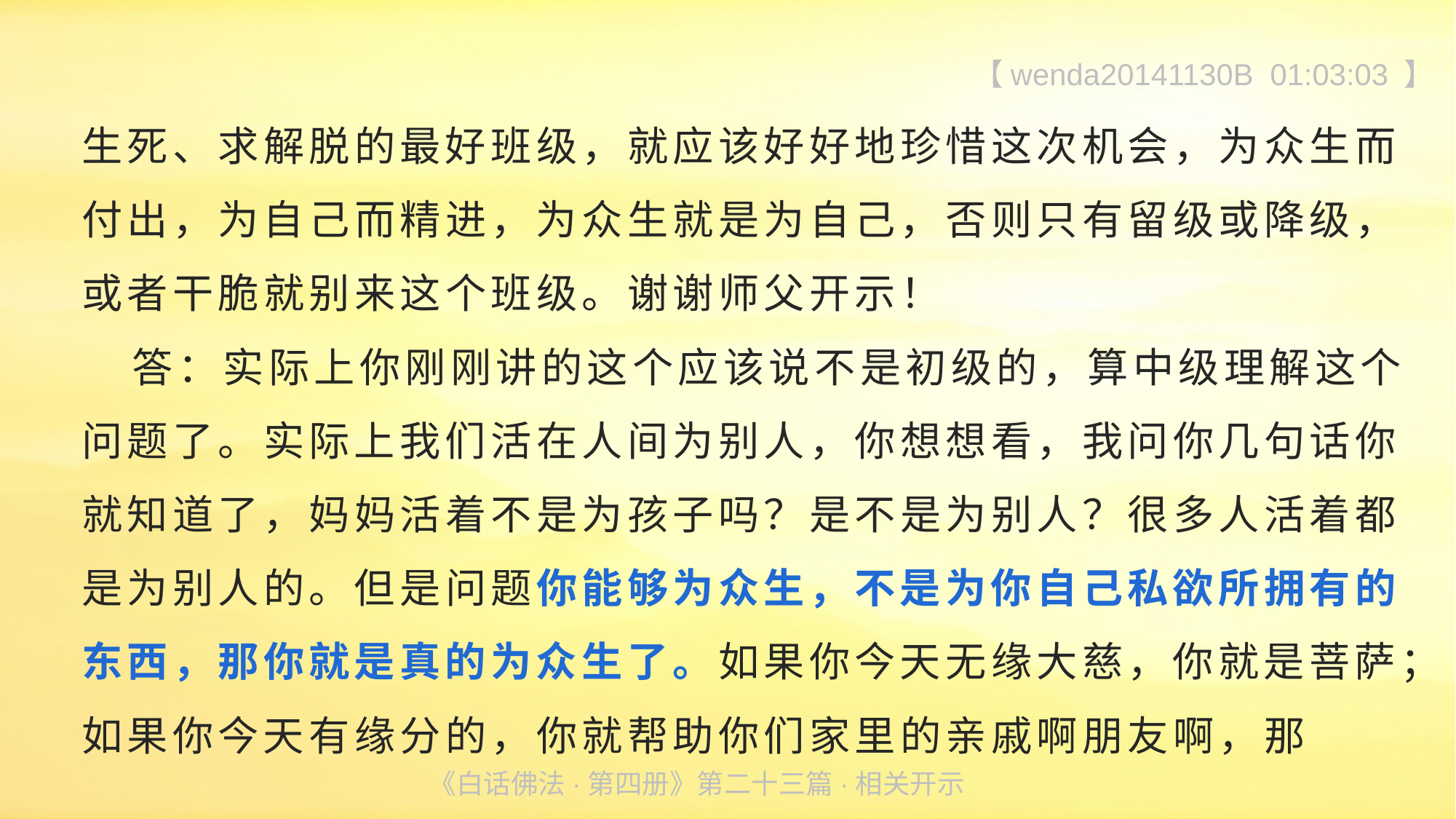

【wenda20141130B  01:03:03 】
生死、求解脱的最好班级，就应该好好地珍惜这次机会，为众生而付出，为自己而精进，为众生就是为自己，否则只有留级或降级，或者干脆就别来这个班级。谢谢师父开示！
   答：实际上你刚刚讲的这个应该说不是初级的，算中级理解这个问题了。实际上我们活在人间为别人，你想想看，我问你几句话你就知道了，妈妈活着不是为孩子吗？是不是为别人？很多人活着都是为别人的。但是问题你能够为众生，不是为你自己私欲所拥有的东西，那你就是真的为众生了。如果你今天无缘大慈，你就是菩萨；如果你今天有缘分的，你就帮助你们家里的亲戚啊朋友啊，那
《白话佛法·第四册》第二十三篇·相关开示